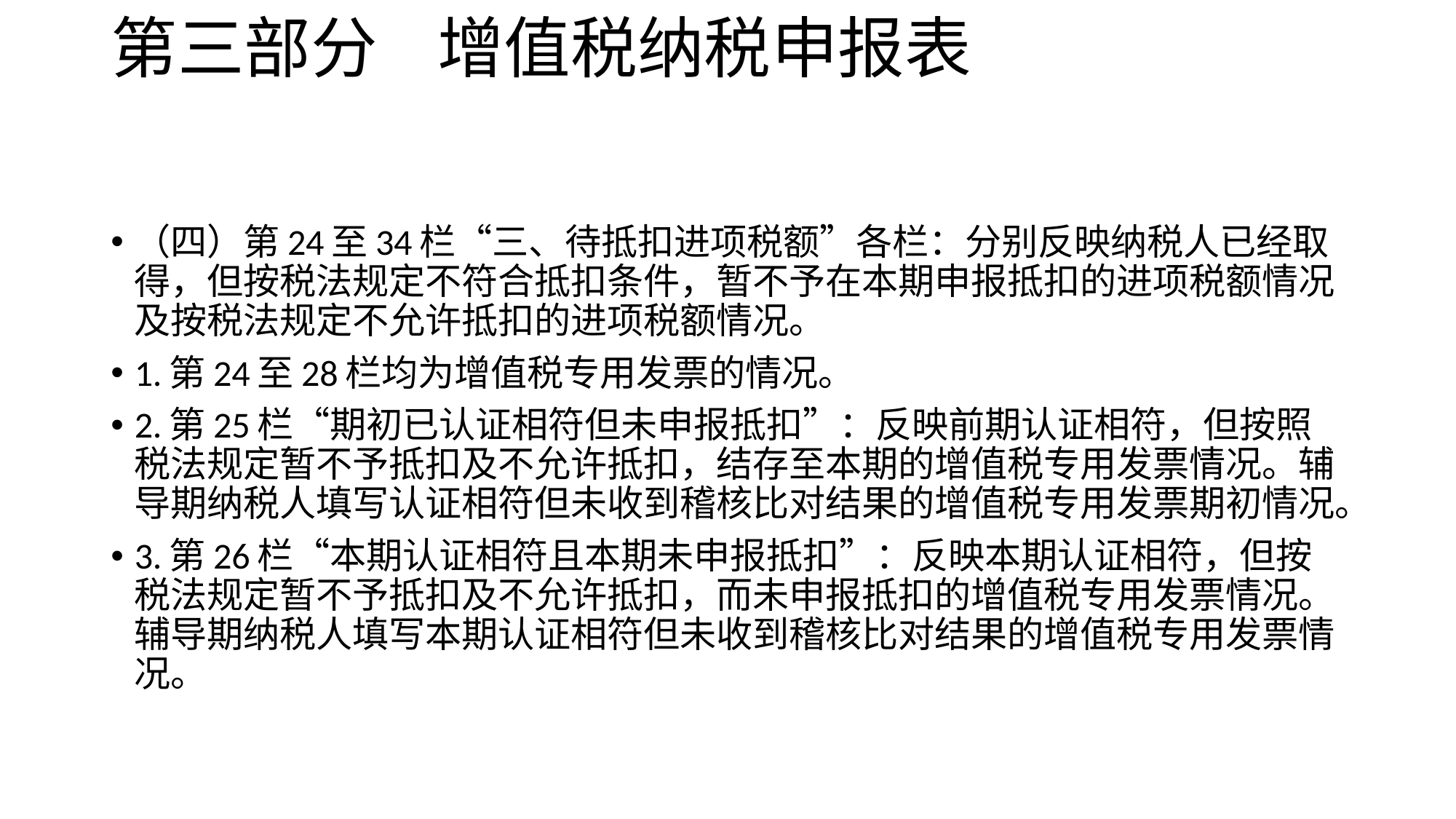

# 第三部分    增值税纳税申报表

（四）第24至34栏“三、待抵扣进项税额”各栏：分别反映纳税人已经取得，但按税法规定不符合抵扣条件，暂不予在本期申报抵扣的进项税额情况及按税法规定不允许抵扣的进项税额情况。
1.第24至28栏均为增值税专用发票的情况。
2.第25栏“期初已认证相符但未申报抵扣”：反映前期认证相符，但按照税法规定暂不予抵扣及不允许抵扣，结存至本期的增值税专用发票情况。辅导期纳税人填写认证相符但未收到稽核比对结果的增值税专用发票期初情况。
3.第26栏“本期认证相符且本期未申报抵扣”：反映本期认证相符，但按税法规定暂不予抵扣及不允许抵扣，而未申报抵扣的增值税专用发票情况。辅导期纳税人填写本期认证相符但未收到稽核比对结果的增值税专用发票情况。